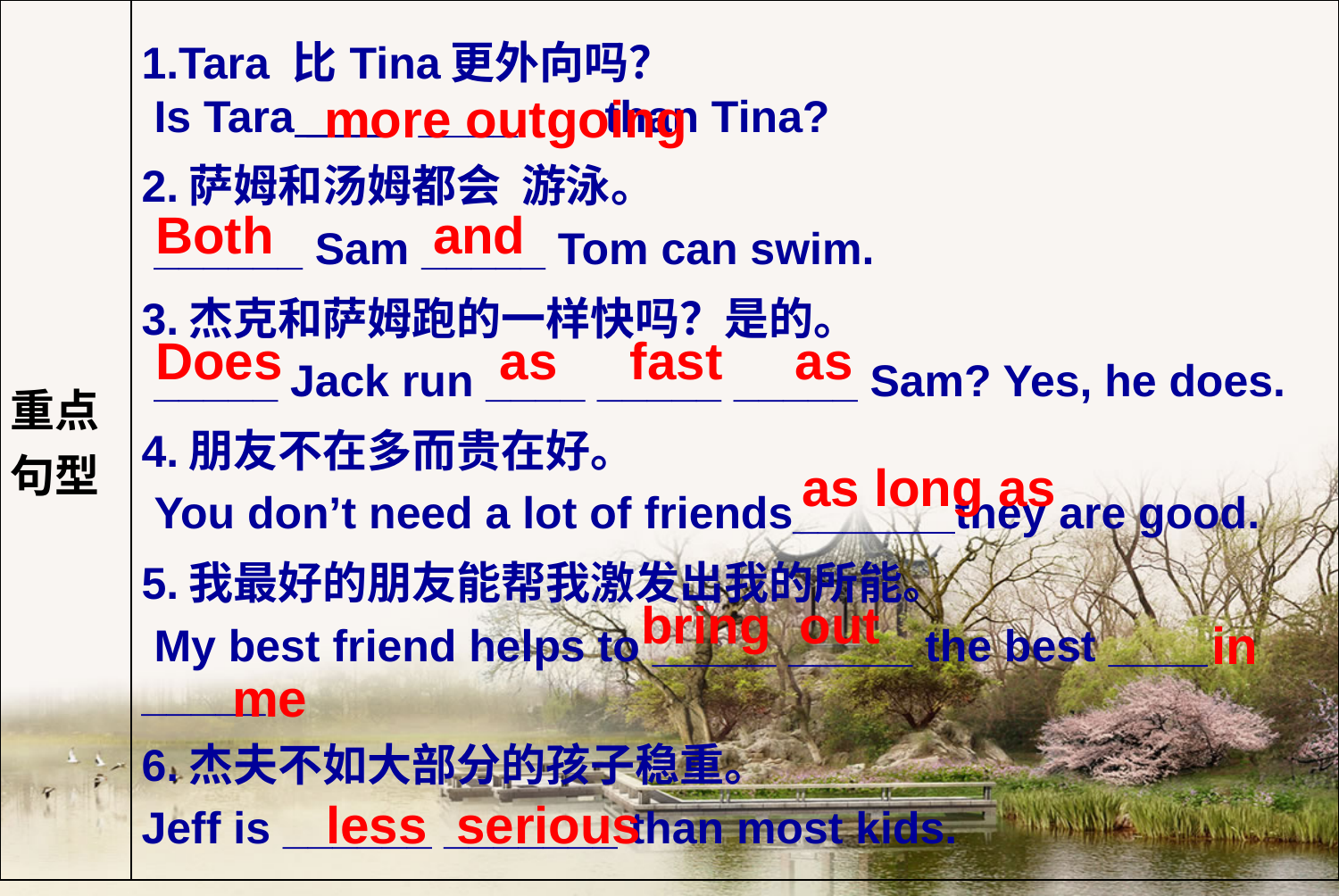

| 重点 句型 | 1.Tara 比Tina更外向吗？ Is Tara \_\_\_ \_\_\_\_ than Tina? 2.萨姆和汤姆都会 游泳。 \_\_\_\_\_\_ Sam \_\_\_\_\_ Tom can swim. 3.杰克和萨姆跑的一样快吗？是的。 \_\_\_\_\_ Jack run \_\_\_\_ \_\_\_\_\_ \_\_\_\_\_ Sam? Yes, he does. 4.朋友不在多而贵在好。 You don’t need a lot of friends\_\_\_\_\_ they are good. 5.我最好的朋友能帮我激发出我的所能。 My best friend helps to \_\_\_\_\_ \_\_\_\_\_ the best \_\_\_\_ \_\_\_\_\_. 6.杰夫不如大部分的孩子稳重。 Jeff is \_\_\_\_\_\_ \_\_\_\_\_\_\_ than most kids. |
| --- | --- |
more outgoing
Both           and
Does               as     fast     as
as long as
bring  out
in
me
less  serious